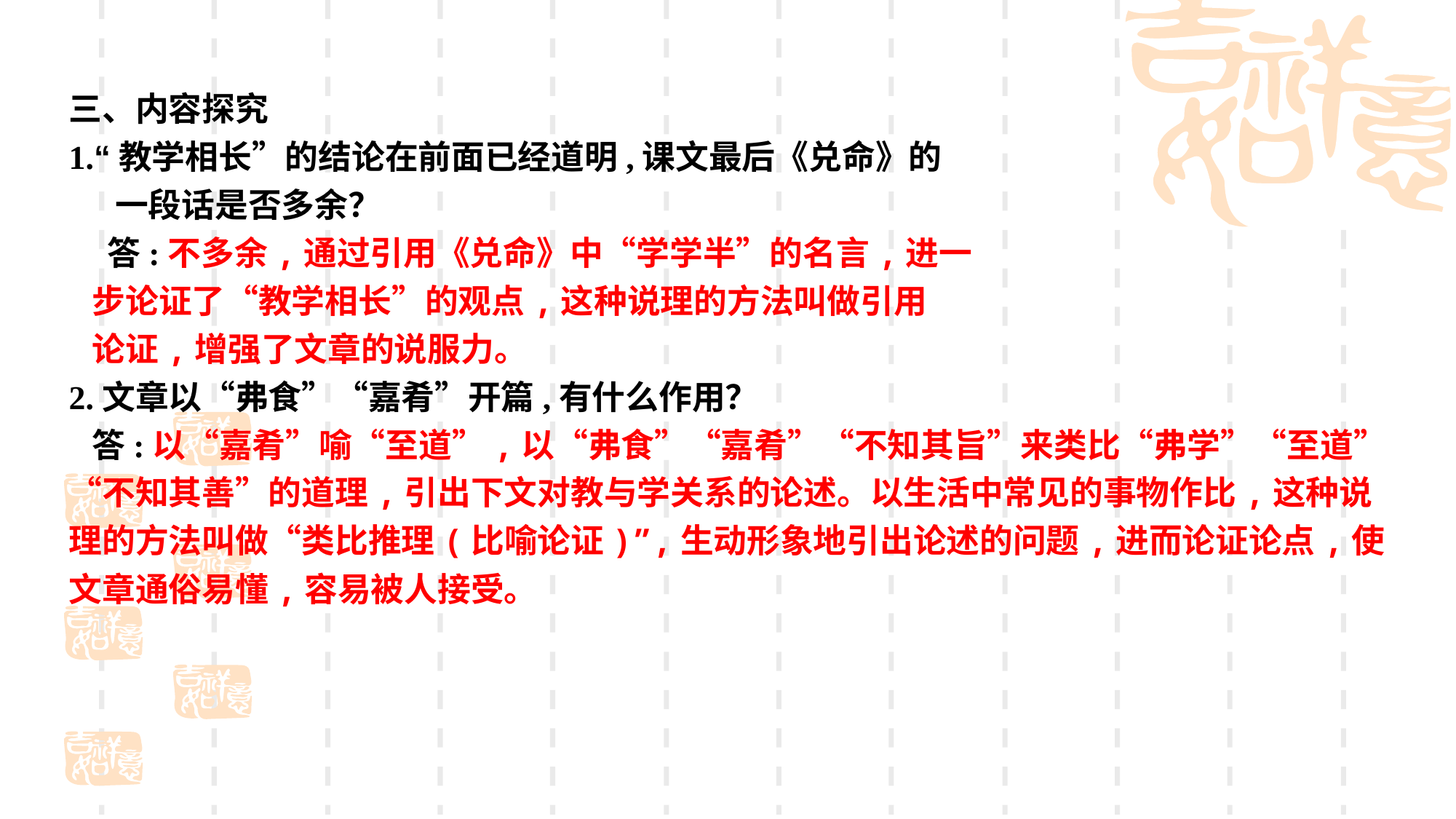

三、内容探究
1.“教学相长”的结论在前面已经道明,课文最后《兑命》的
     一段话是否多余？
    答:不多余,通过引用《兑命》中“学学半”的名言,进一
  步论证了“教学相长”的观点,这种说理的方法叫做引用
  论证,增强了文章的说服力。
2.文章以“弗食”“嘉肴”开篇,有什么作用？
  答:以“嘉肴”喻“至道”,以“弗食”“嘉肴”“不知其旨”来类比“弗学”“至道”“不知其善”的道理,引出下文对教与学关系的论述。以生活中常见的事物作比,这种说理的方法叫做“类比推理(比喻论证)”,生动形象地引出论述的问题,进而论证论点,使文章通俗易懂,容易被人接受。